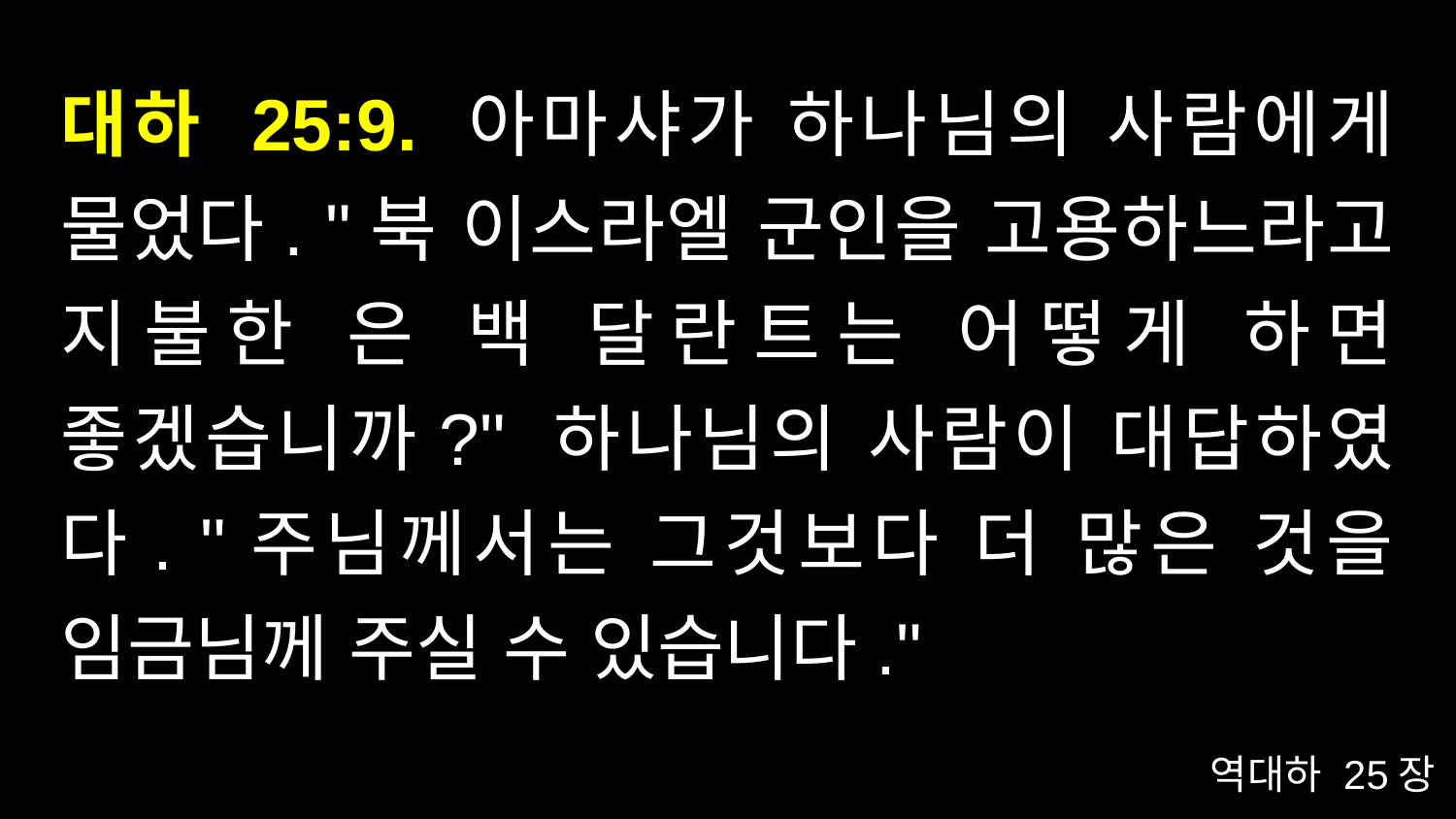

# 대하 25:9. 아마샤가 하나님의 사람에게 물었다. "북 이스라엘 군인을 고용하느라고 지불한 은 백 달란트는 어떻게 하면 좋겠습니까?" 하나님의 사람이 대답하였다. "주님께서는 그것보다 더 많은 것을 임금님께 주실 수 있습니다."
역대하 25장